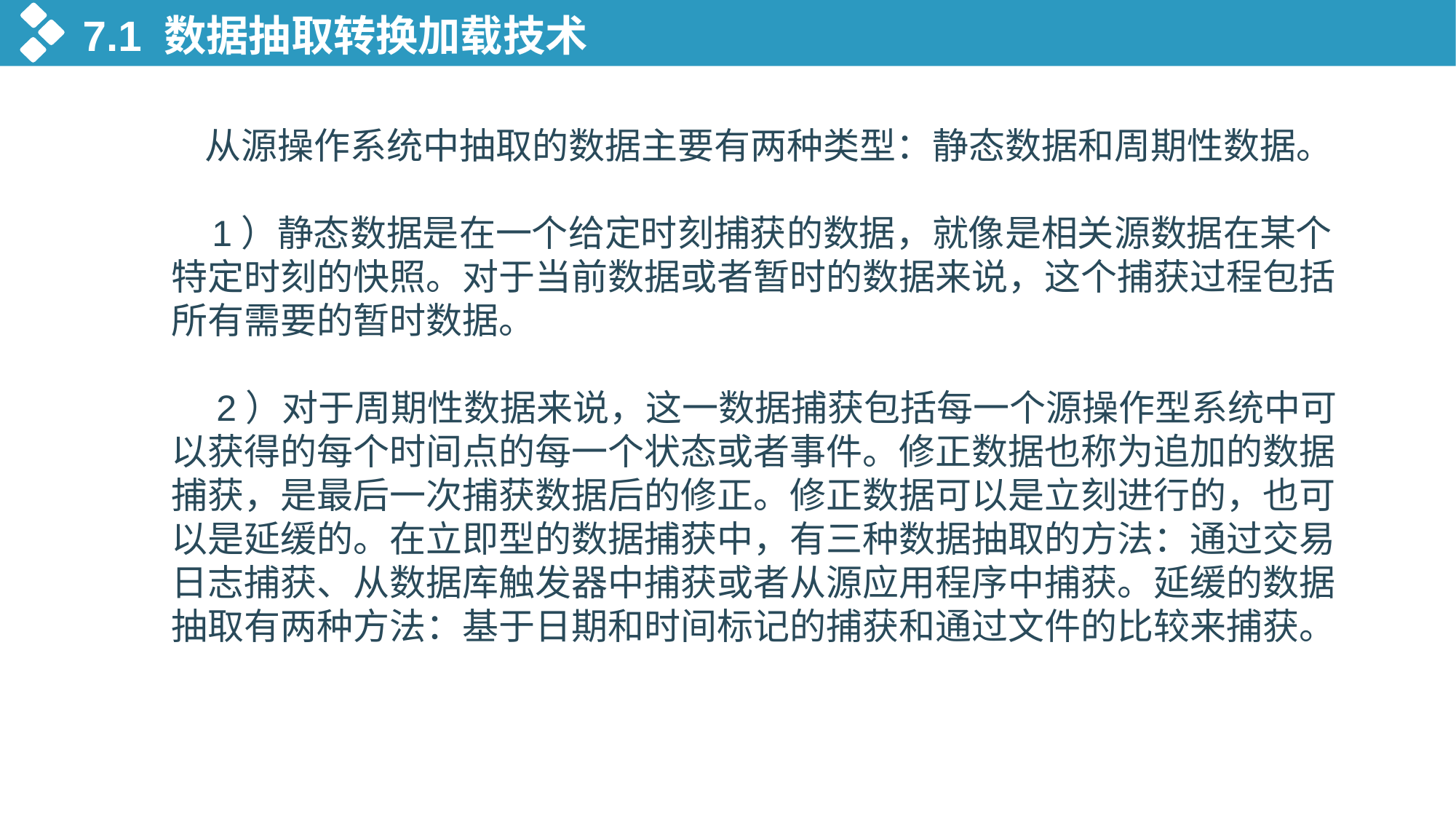

7.1 数据抽取转换加载技术

   从源操作系统中抽取的数据主要有两种类型：静态数据和周期性数据。

    1）静态数据是在一个给定时刻捕获的数据，就像是相关源数据在某个特定时刻的快照。对于当前数据或者暂时的数据来说，这个捕获过程包括所有需要的暂时数据。

　2）对于周期性数据来说，这一数据捕获包括每一个源操作型系统中可以获得的每个时间点的每一个状态或者事件。修正数据也称为追加的数据捕获，是最后一次捕获数据后的修正。修正数据可以是立刻进行的，也可以是延缓的。在立即型的数据捕获中，有三种数据抽取的方法：通过交易日志捕获、从数据库触发器中捕获或者从源应用程序中捕获。延缓的数据抽取有两种方法：基于日期和时间标记的捕获和通过文件的比较来捕获。